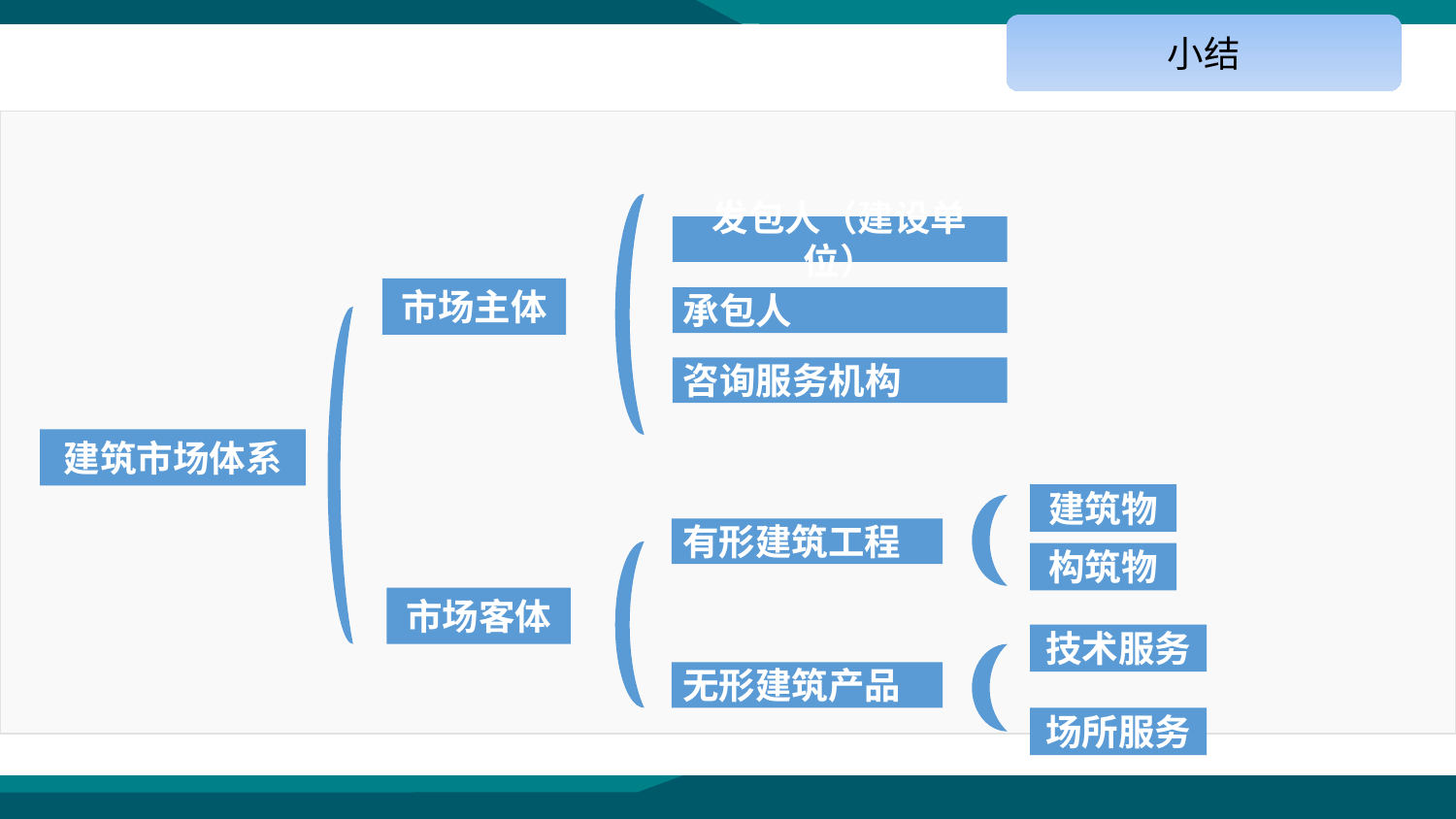

小结

发包人（建设单位）
市场主体
承包人

咨询服务机构
建筑市场体系
建筑物

有形建筑工程

构筑物
市场客体
技术服务

无形建筑产品
场所服务